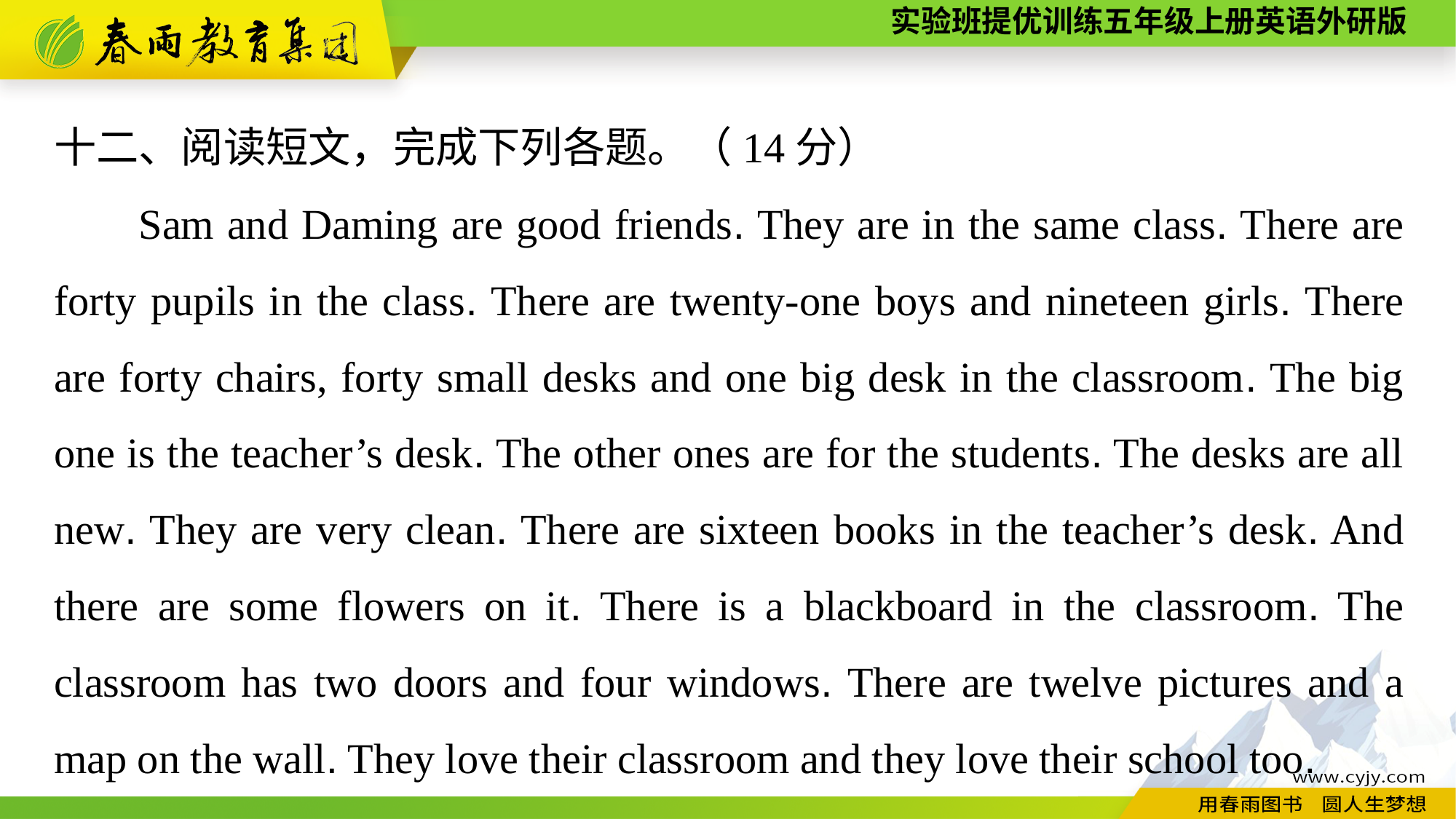

十二、阅读短文，完成下列各题。（14分）
Sam and Daming are good friends. They are in the same class. There are forty pupils in the class. There are twenty-one boys and nineteen girls. There are forty chairs, forty small desks and one big desk in the classroom. The big one is the teacher’s desk. The other ones are for the students. The desks are all new. They are very clean. There are sixteen books in the teacher’s desk. And there are some flowers on it. There is a blackboard in the classroom. The classroom has two doors and four windows. There are twelve pictures and a map on the wall. They love their classroom and they love their school too.